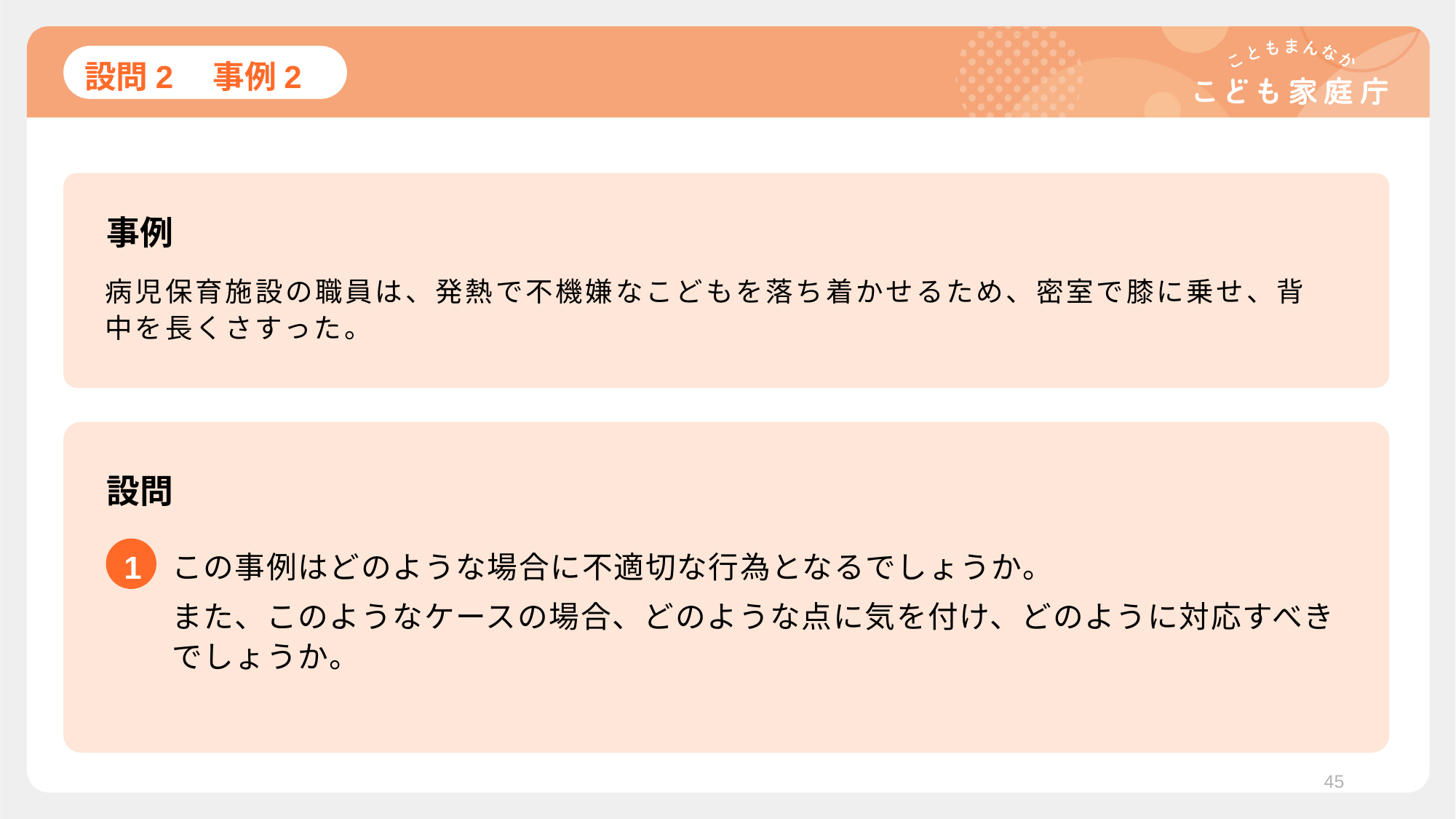

# 設問2　事例2

事例
病児保育施設の職員は、発熱で不機嫌なこどもを落ち着かせるため、密室で膝に乗せ、背中を長くさすった。

設問
1
この事例はどのような場合に不適切な行為となるでしょうか。
また、このようなケースの場合、どのような点に気を付け、どのように対応すべきでしょうか。
45